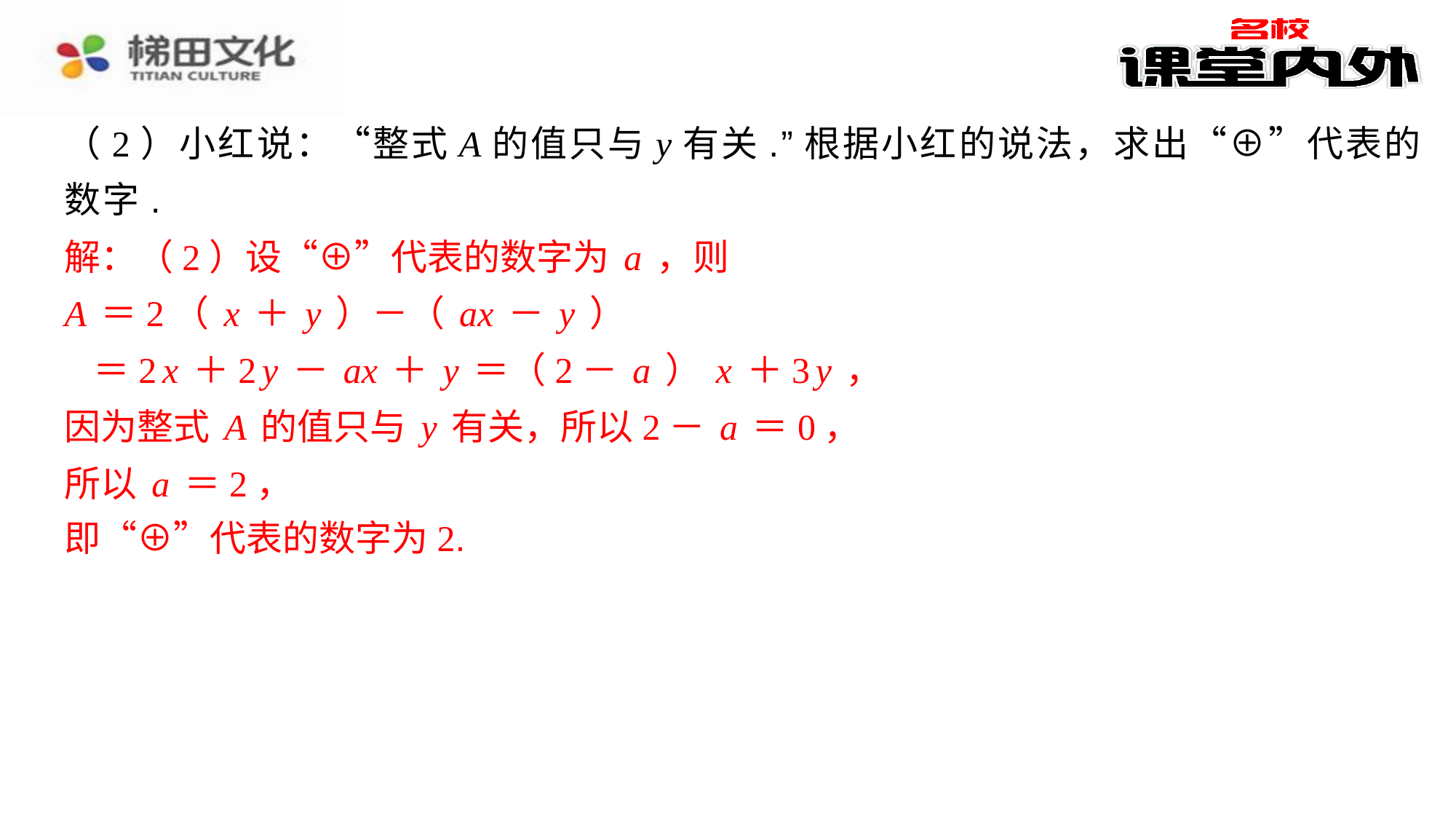

（2）小红说：“整式A的值只与y有关.”根据小红的说法，求出“⊕”代表的
数字.
解：（2）设“⊕”代表的数字为a，则
A＝2（x＋y）－（ax－y）
＝2x＋2y－ax＋y＝（2－a）x＋3y，
因为整式A的值只与y有关，所以2－a＝0，
所以a＝2，
即“⊕”代表的数字为2.
解：（2）设“⊕”代表的数字为a，则
A＝2（x＋y）－（ax－y）
＝2x＋2y－ax＋y＝（2－a）x＋3y，
因为整式A的值只与y有关，所以2－a＝0，
所以a＝2，
即“⊕”代表的数字为2.